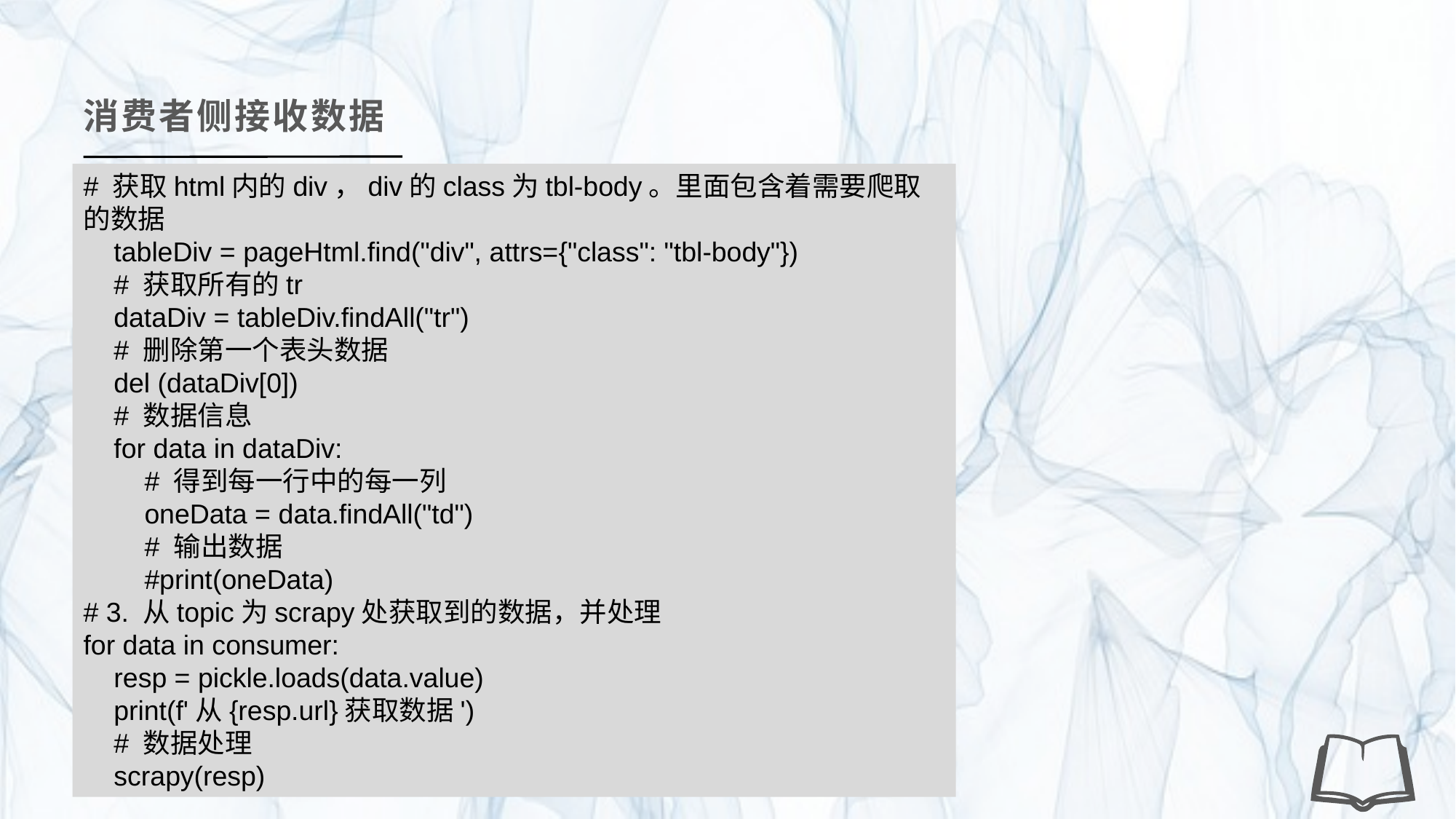

消费者侧接收数据
# 获取html内的div，div的class为tbl-body。里面包含着需要爬取的数据
    tableDiv = pageHtml.find("div", attrs={"class": "tbl-body"})
    # 获取所有的tr
    dataDiv = tableDiv.findAll("tr")
    # 删除第一个表头数据
    del (dataDiv[0])
    # 数据信息
    for data in dataDiv:
        # 得到每一行中的每一列
        oneData = data.findAll("td")
        # 输出数据
        #print(oneData)
# 3. 从topic为scrapy处获取到的数据，并处理
for data in consumer:
    resp = pickle.loads(data.value)
    print(f'从{resp.url}获取数据')
    # 数据处理
    scrapy(resp)

20